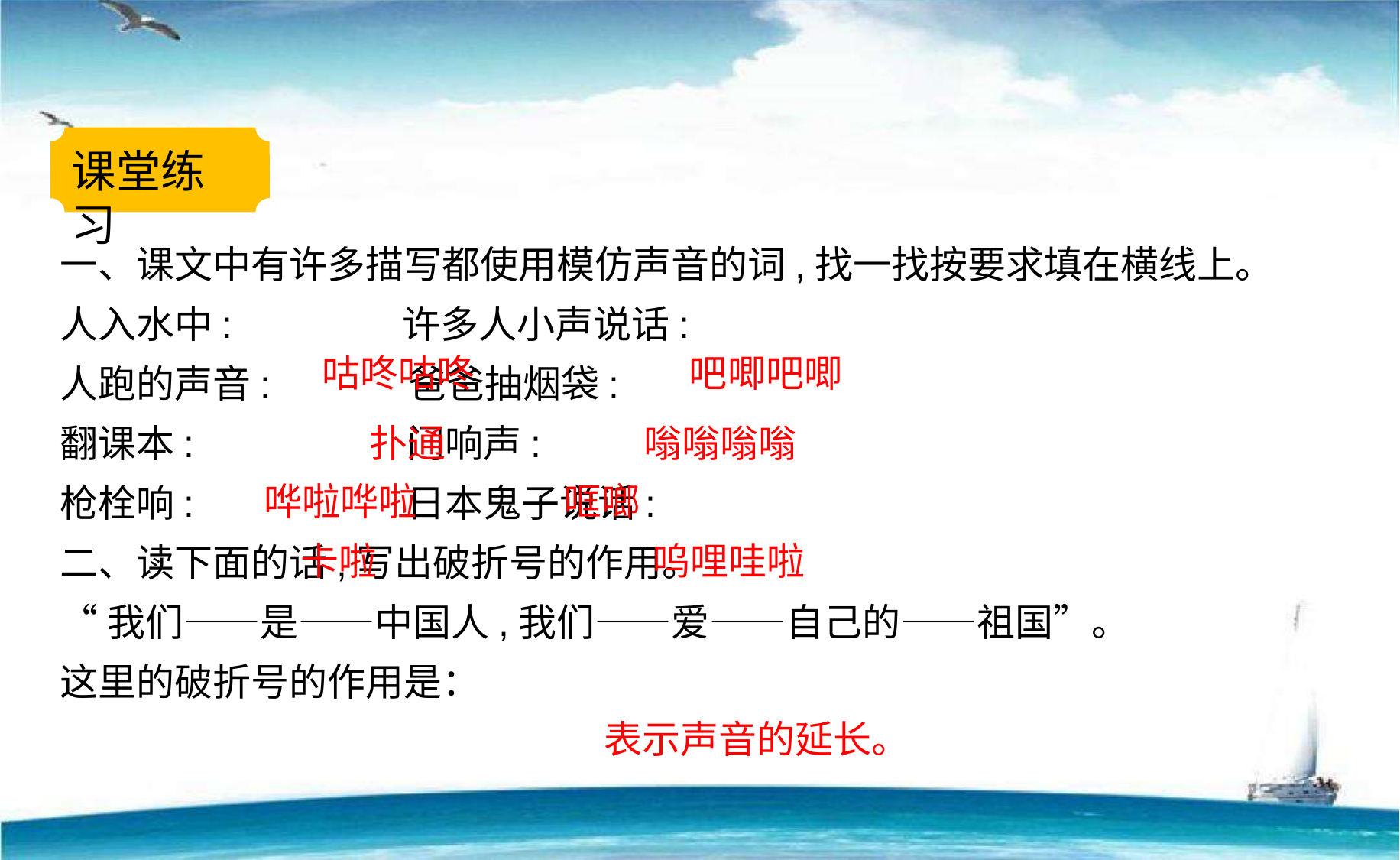

课堂练习
一、课文中有许多描写都使用模仿声音的词,找一找按要求填在横线上。
人入水中:               许多人小声说话:
人跑的声音:            爸爸抽烟袋:
翻课本:                   门响声:
枪栓响:                   日本鬼子说话:
二、读下面的话,写出破折号的作用。
“我们——是——中国人,我们——爱——自己的——祖国”。
这里的破折号的作用是：

咕咚咕咚                         吧唧吧唧
扑通                       嗡嗡嗡嗡
哗啦哗啦                 哐啷
卡啦                                呜哩哇啦
表示声音的延长。